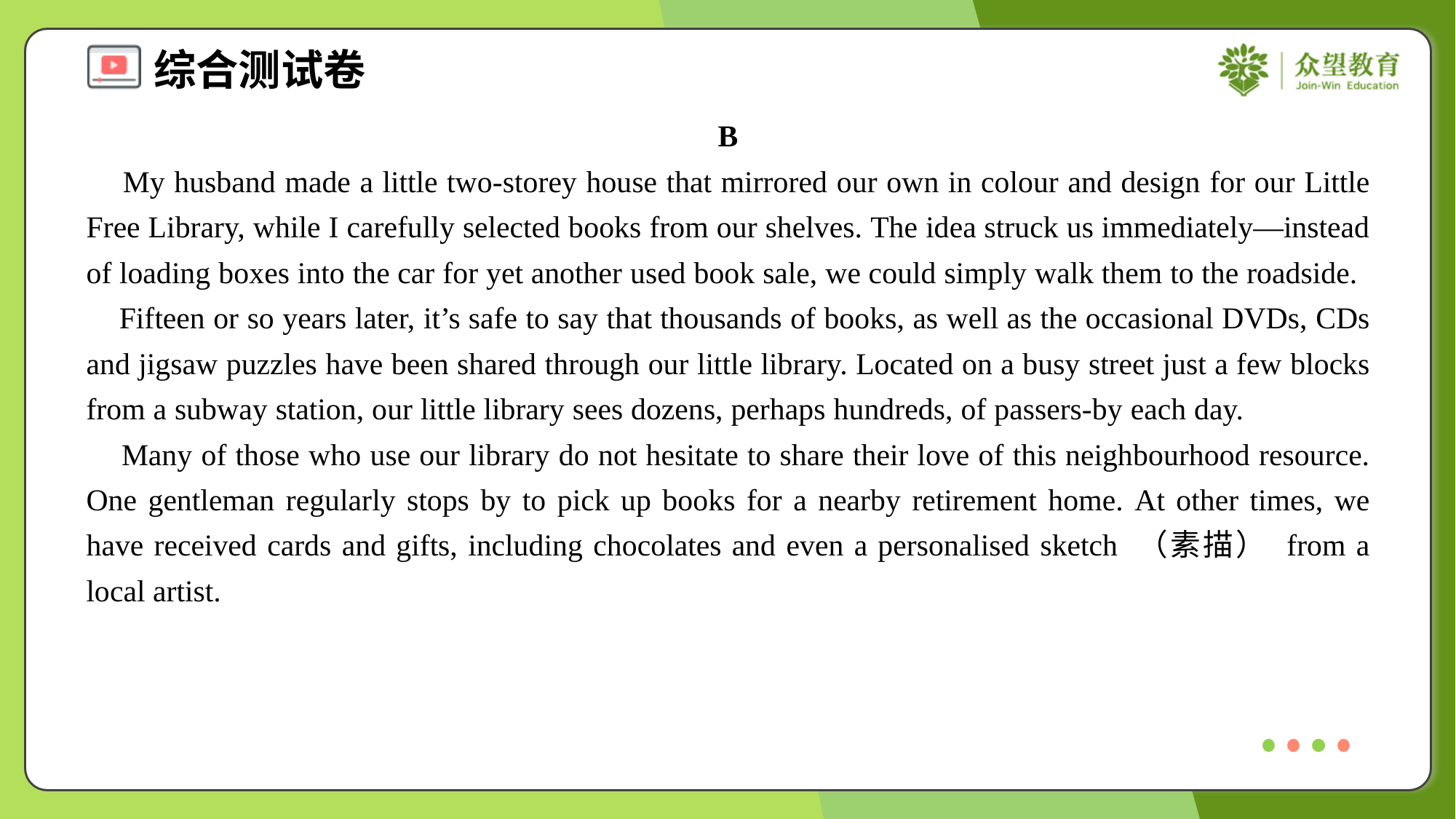

B
    My husband made a little two-storey house that mirrored our own in colour and design for our Little Free Library, while I carefully selected books from our shelves. The idea struck us immediately—instead of loading boxes into the car for yet another used book sale, we could simply walk them to the roadside.
    Fifteen or so years later, it’s safe to say that thousands of books, as well as the occasional DVDs, CDs and jigsaw puzzles have been shared through our little library. Located on a busy street just a few blocks from a subway station, our little library sees dozens, perhaps hundreds, of passers-by each day.
    Many of those who use our library do not hesitate to share their love of this neighbourhood resource. One gentleman regularly stops by to pick up books for a nearby retirement home. At other times, we have received cards and gifts, including chocolates and even a personalised sketch （素描） from a local artist.